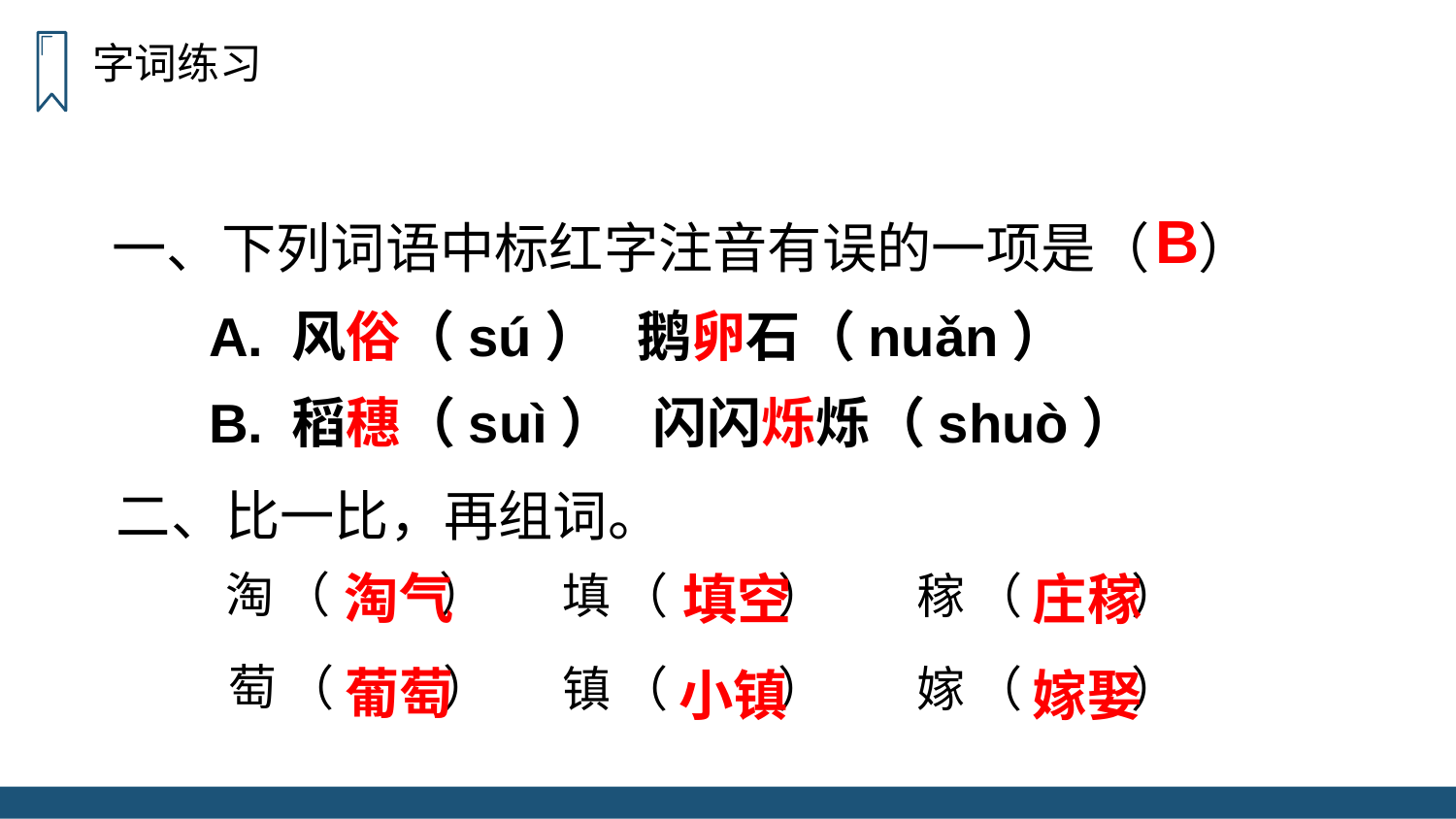

字词练习
一、下列词语中标红字注音有误的一项是（    ）
B
A. 风俗（sú）   鹅卵石（nuǎn）
B. 稻穗（suì）   闪闪烁烁（shuò）
二、比一比，再组词。
淘气
淘
（          ）
填空
庄稼
填
（          ）
稼
（          ）
萄
（          ）
葡萄
镇
（          ）
嫁
（          ）
小镇
嫁娶